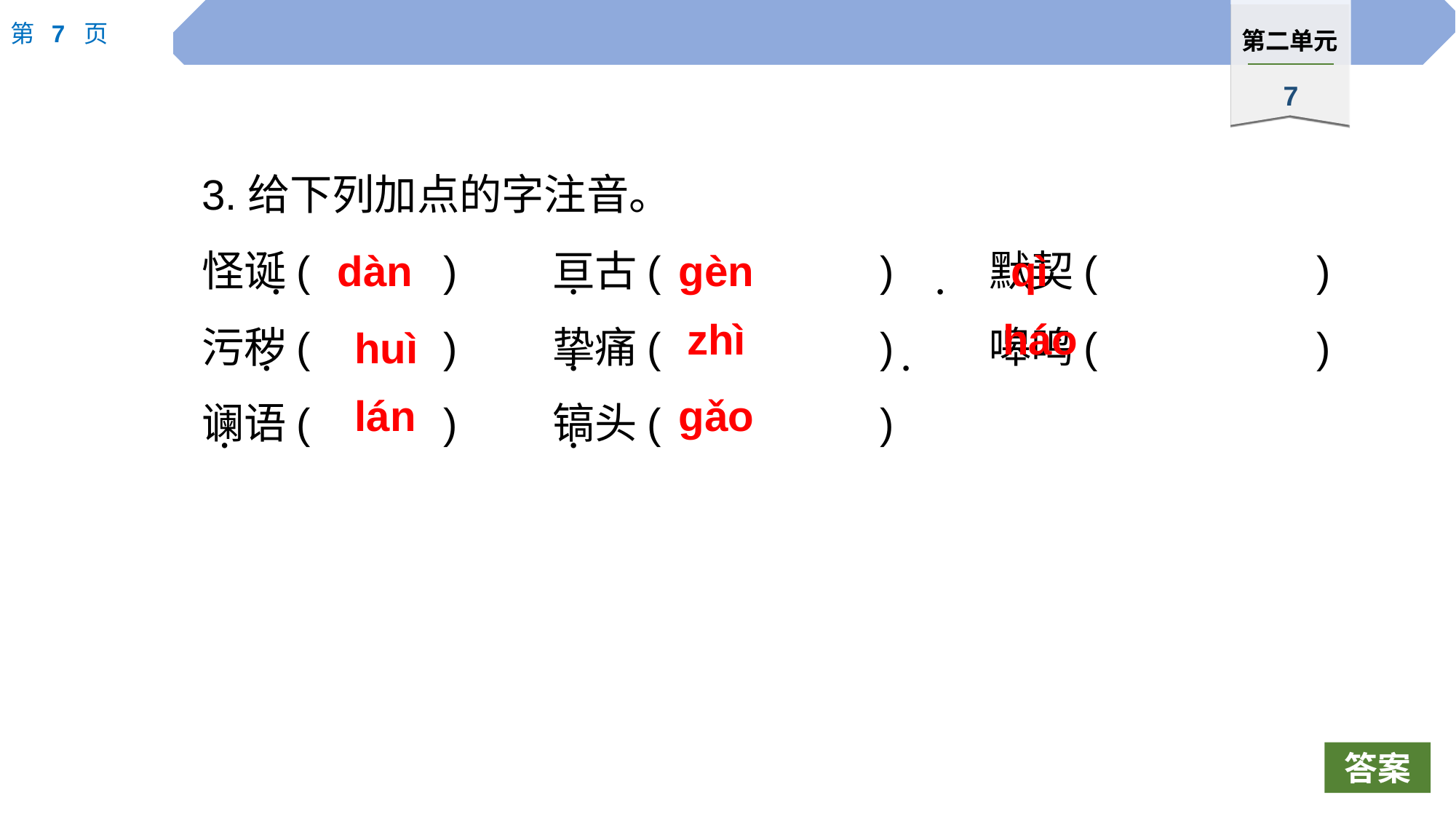

3.给下列加点的字注音。
怪诞(		)　	亘古(		)　	默契(		)
污秽(		)	挚痛(		)	嗥鸣(		)
谰语(		)	镐头(		)
dàn
gèn
qì
 ·
 ·
 ·
zhì
háo
huì
 ·
 ·
 ·
lán
gǎo
 ·
 ·
答案